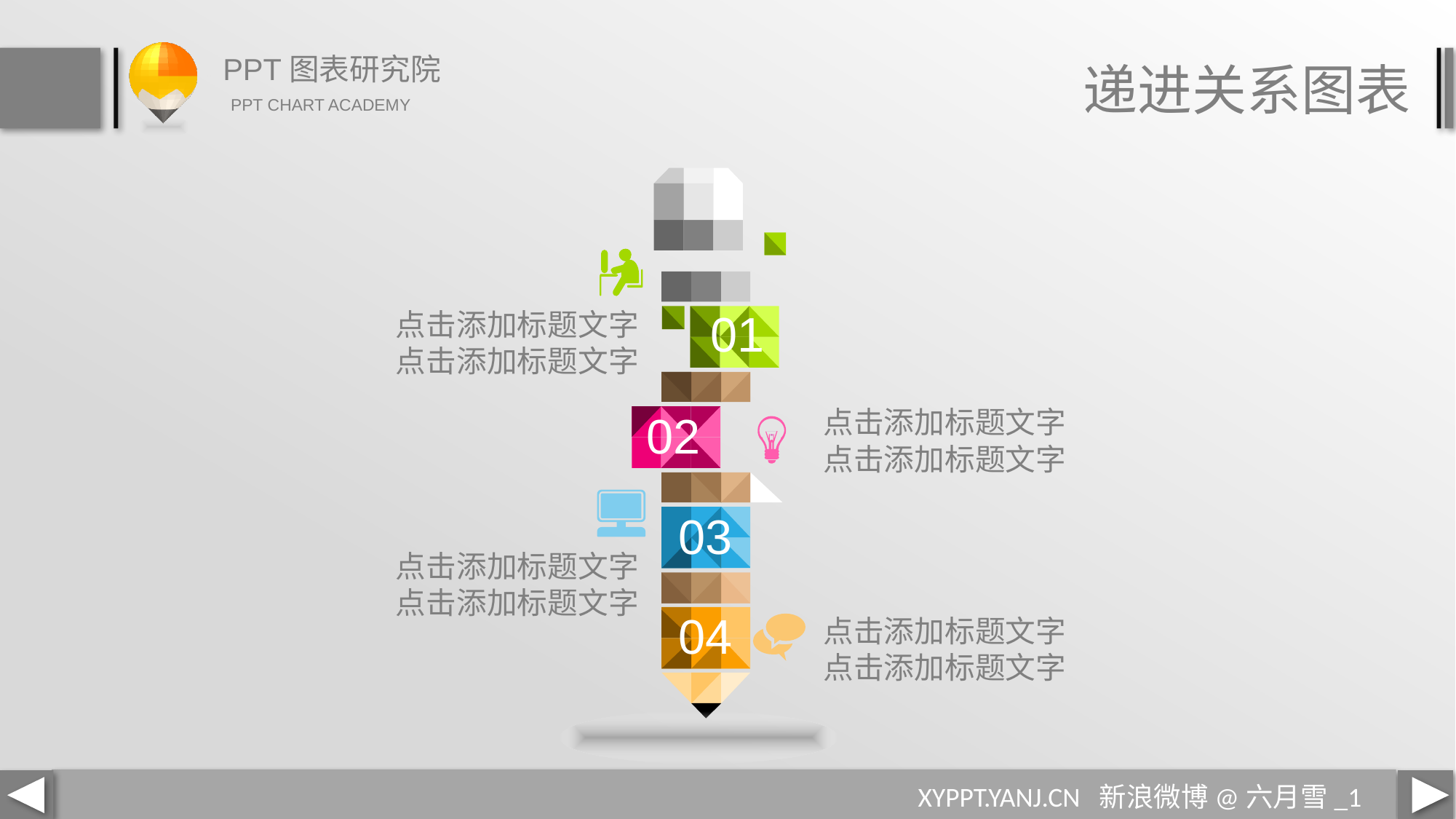

递进关系图表

01
点击添加标题文字
点击添加标题文字

点击添加标题文字
点击添加标题文字
02

03

点击添加标题文字
点击添加标题文字

04
点击添加标题文字
点击添加标题文字